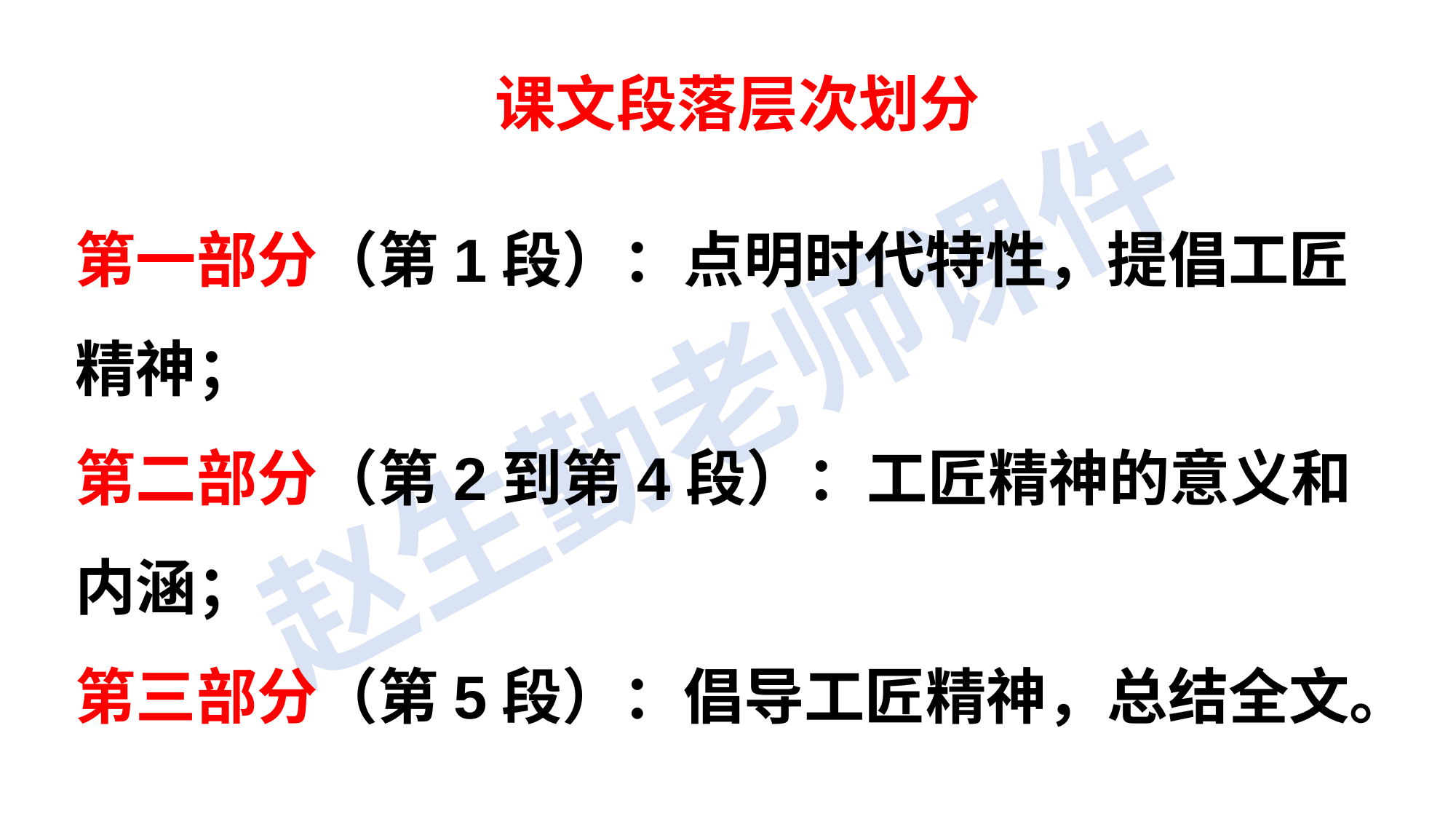

课文段落层次划分
第一部分（第1段）：点明时代特性，提倡工匠精神；
第二部分（第2到第4段）：工匠精神的意义和内涵；
第三部分（第5段）：倡导工匠精神，总结全文。